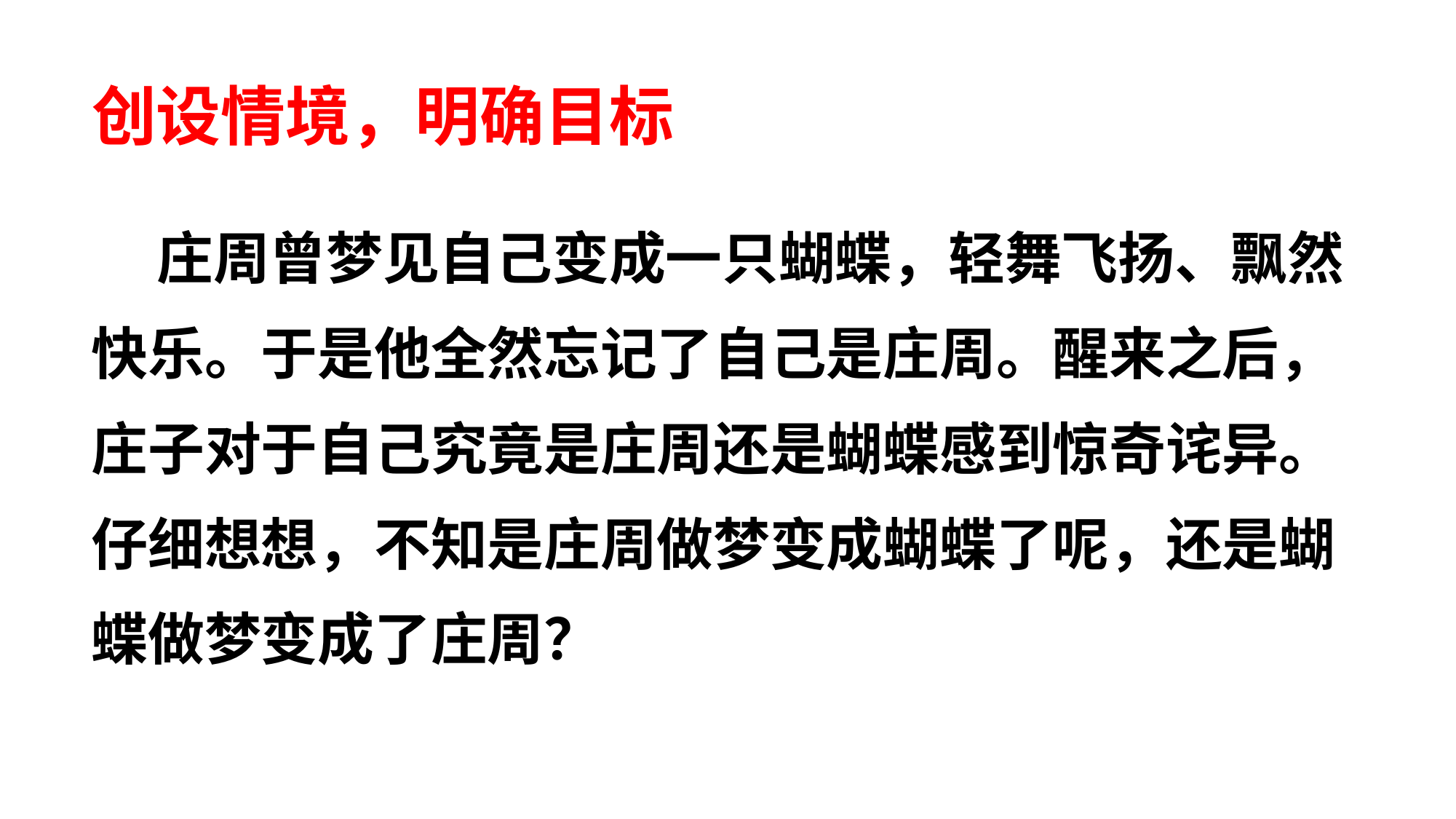

创设情境，明确目标
    庄周曾梦见自己变成一只蝴蝶，轻舞飞扬、飘然快乐。于是他全然忘记了自己是庄周。醒来之后，庄子对于自己究竟是庄周还是蝴蝶感到惊奇诧异。仔细想想，不知是庄周做梦变成蝴蝶了呢，还是蝴蝶做梦变成了庄周？